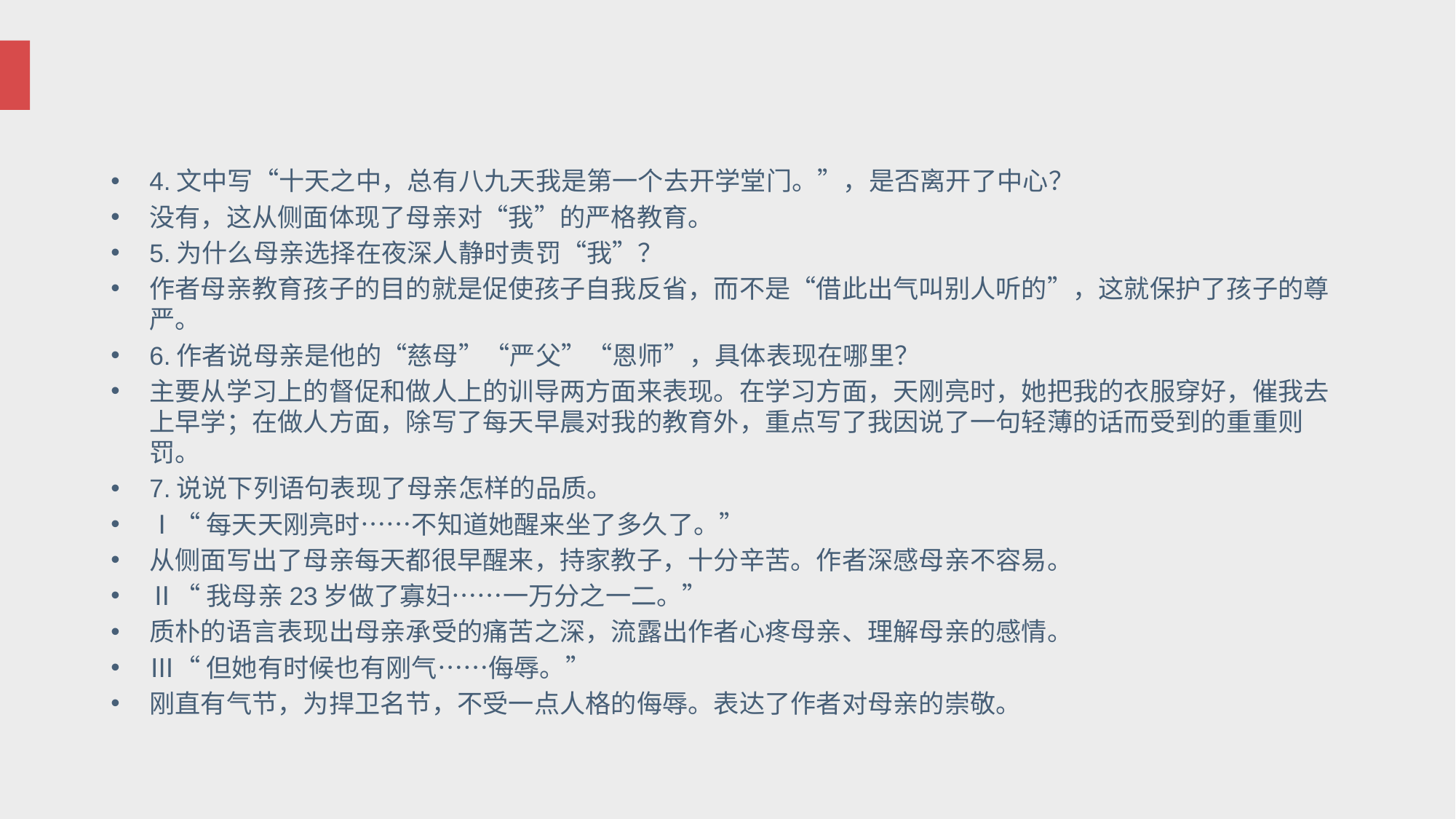

#
4.文中写“十天之中，总有八九天我是第一个去开学堂门。”，是否离开了中心？
没有，这从侧面体现了母亲对“我”的严格教育。
5.为什么母亲选择在夜深人静时责罚“我”？
作者母亲教育孩子的目的就是促使孩子自我反省，而不是“借此出气叫别人听的”，这就保护了孩子的尊严。
6.作者说母亲是他的“慈母”“严父”“恩师”，具体表现在哪里？
主要从学习上的督促和做人上的训导两方面来表现。在学习方面，天刚亮时，她把我的衣服穿好，催我去上早学；在做人方面，除写了每天早晨对我的教育外，重点写了我因说了一句轻薄的话而受到的重重则罚。
7.说说下列语句表现了母亲怎样的品质。
Ⅰ“每天天刚亮时……不知道她醒来坐了多久了。”
从侧面写出了母亲每天都很早醒来，持家教子，十分辛苦。作者深感母亲不容易。
Ⅱ“我母亲23岁做了寡妇……一万分之一二。”
质朴的语言表现出母亲承受的痛苦之深，流露出作者心疼母亲、理解母亲的感情。
Ⅲ“但她有时候也有刚气……侮辱。”
刚直有气节，为捍卫名节，不受一点人格的侮辱。表达了作者对母亲的崇敬。